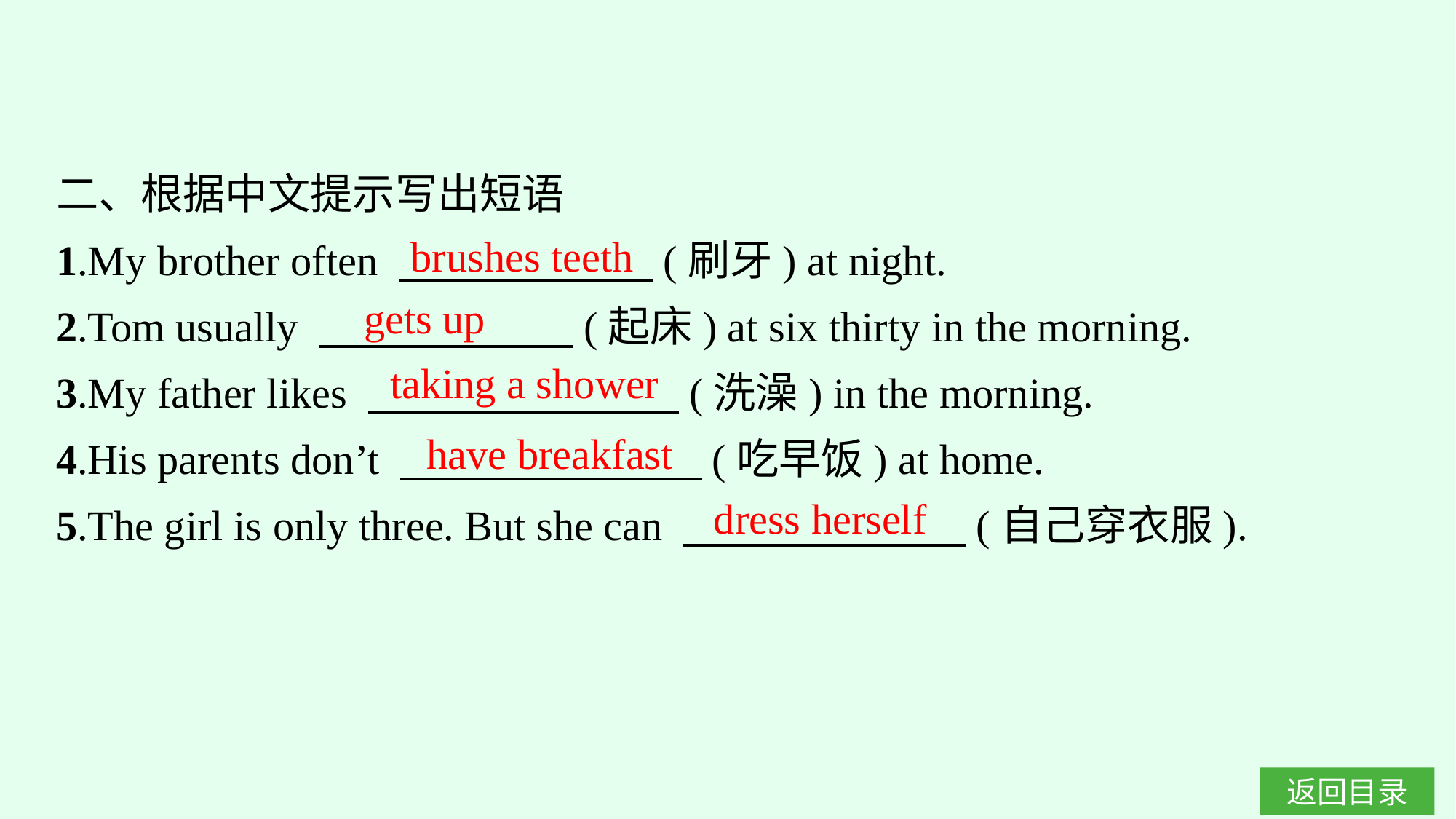

二、根据中文提示写出短语
1.My brother often 　　　　　　(刷牙) at night.
2.Tom usually 　　　　　　(起床) at six thirty in the morning.
3.My father likes 　　　      　　　(洗澡) in the morning.
4.His parents don’t 　　     　　　　(吃早饭) at home.
5.The girl is only three. But she can 　　　   　　　(自己穿衣服).
brushes teeth
gets up
taking a shower
have breakfast
dress herself